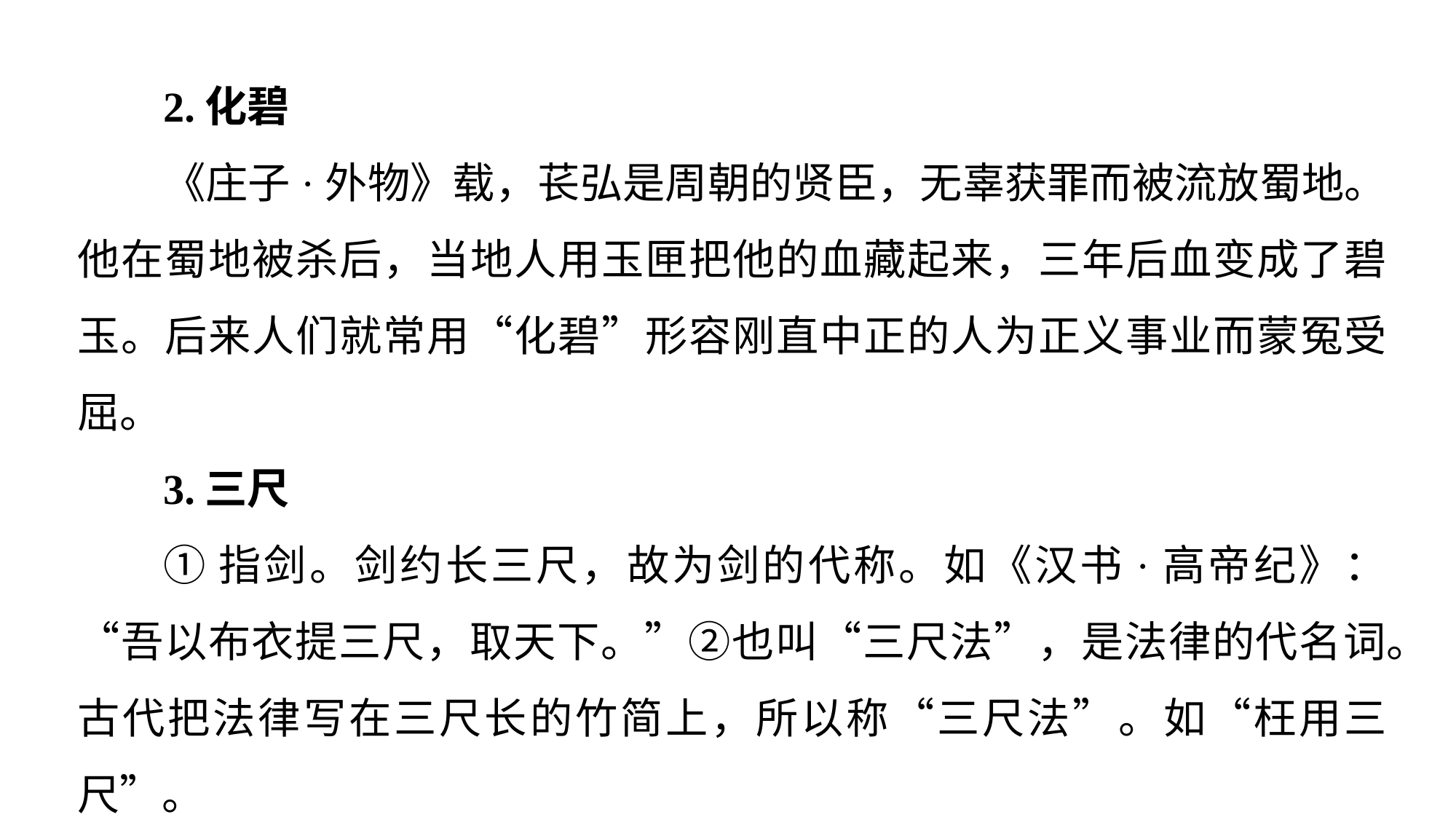

2.化碧
《庄子·外物》载，苌弘是周朝的贤臣，无辜获罪而被流放蜀地。他在蜀地被杀后，当地人用玉匣把他的血藏起来，三年后血变成了碧玉。后来人们就常用“化碧”形容刚直中正的人为正义事业而蒙冤受屈。
3.三尺
①指剑。剑约长三尺，故为剑的代称。如《汉书·高帝纪》：“吾以布衣提三尺，取天下。”②也叫“三尺法”，是法律的代名词。古代把法律写在三尺长的竹简上，所以称“三尺法”。如“枉用三尺”。